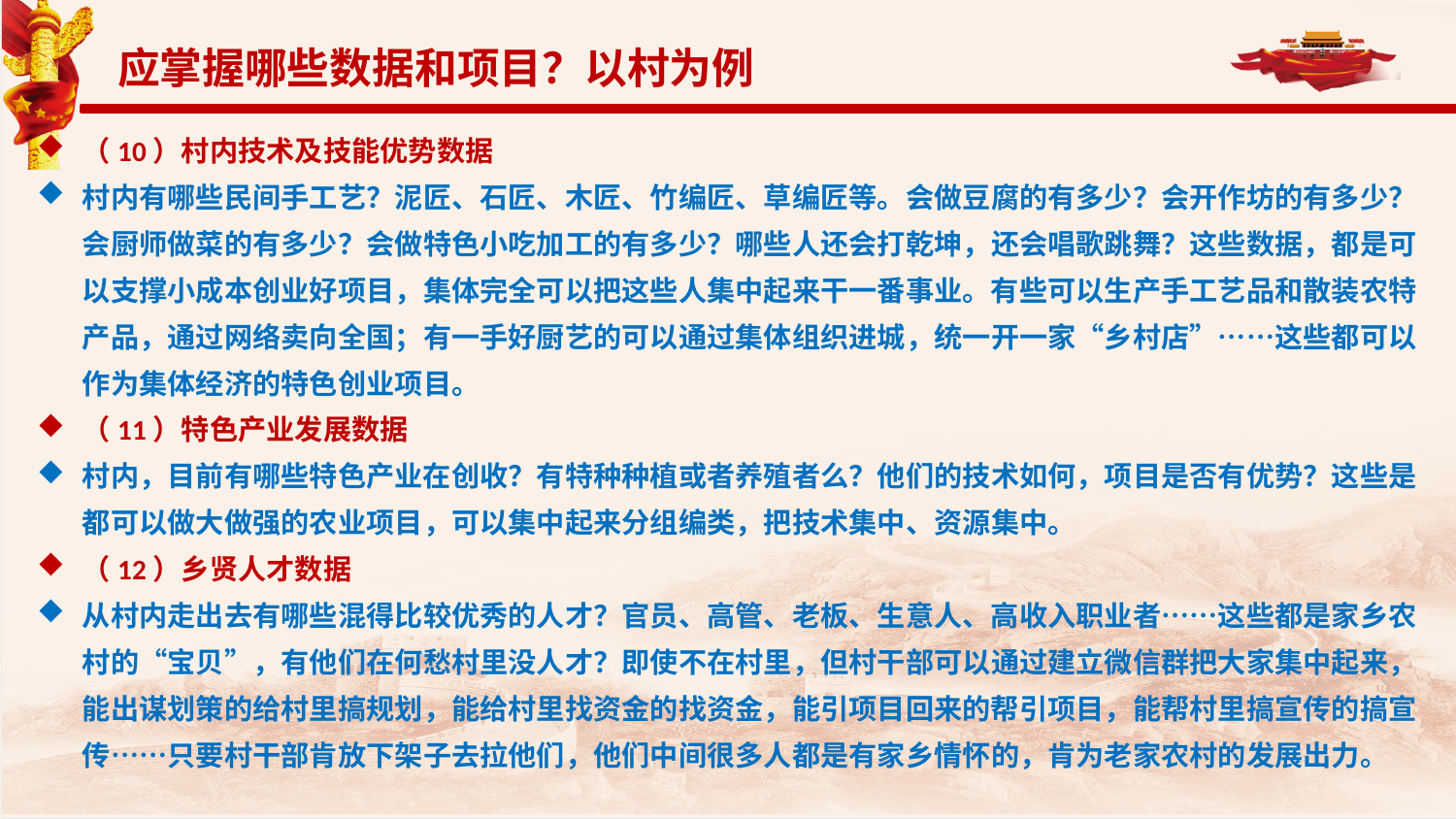

应掌握哪些数据和项目？以村为例
（10）村内技术及技能优势数据
村内有哪些民间手工艺？泥匠、石匠、木匠、竹编匠、草编匠等。会做豆腐的有多少？会开作坊的有多少？会厨师做菜的有多少？会做特色小吃加工的有多少？哪些人还会打乾坤，还会唱歌跳舞？这些数据，都是可以支撑小成本创业好项目，集体完全可以把这些人集中起来干一番事业。有些可以生产手工艺品和散装农特产品，通过网络卖向全国；有一手好厨艺的可以通过集体组织进城，统一开一家“乡村店”……这些都可以作为集体经济的特色创业项目。
（11）特色产业发展数据
村内，目前有哪些特色产业在创收？有特种种植或者养殖者么？他们的技术如何，项目是否有优势？这些是都可以做大做强的农业项目，可以集中起来分组编类，把技术集中、资源集中。
（12）乡贤人才数据
从村内走出去有哪些混得比较优秀的人才？官员、高管、老板、生意人、高收入职业者……这些都是家乡农村的“宝贝”，有他们在何愁村里没人才？即使不在村里，但村干部可以通过建立微信群把大家集中起来，能出谋划策的给村里搞规划，能给村里找资金的找资金，能引项目回来的帮引项目，能帮村里搞宣传的搞宣传……只要村干部肯放下架子去拉他们，他们中间很多人都是有家乡情怀的，肯为老家农村的发展出力。